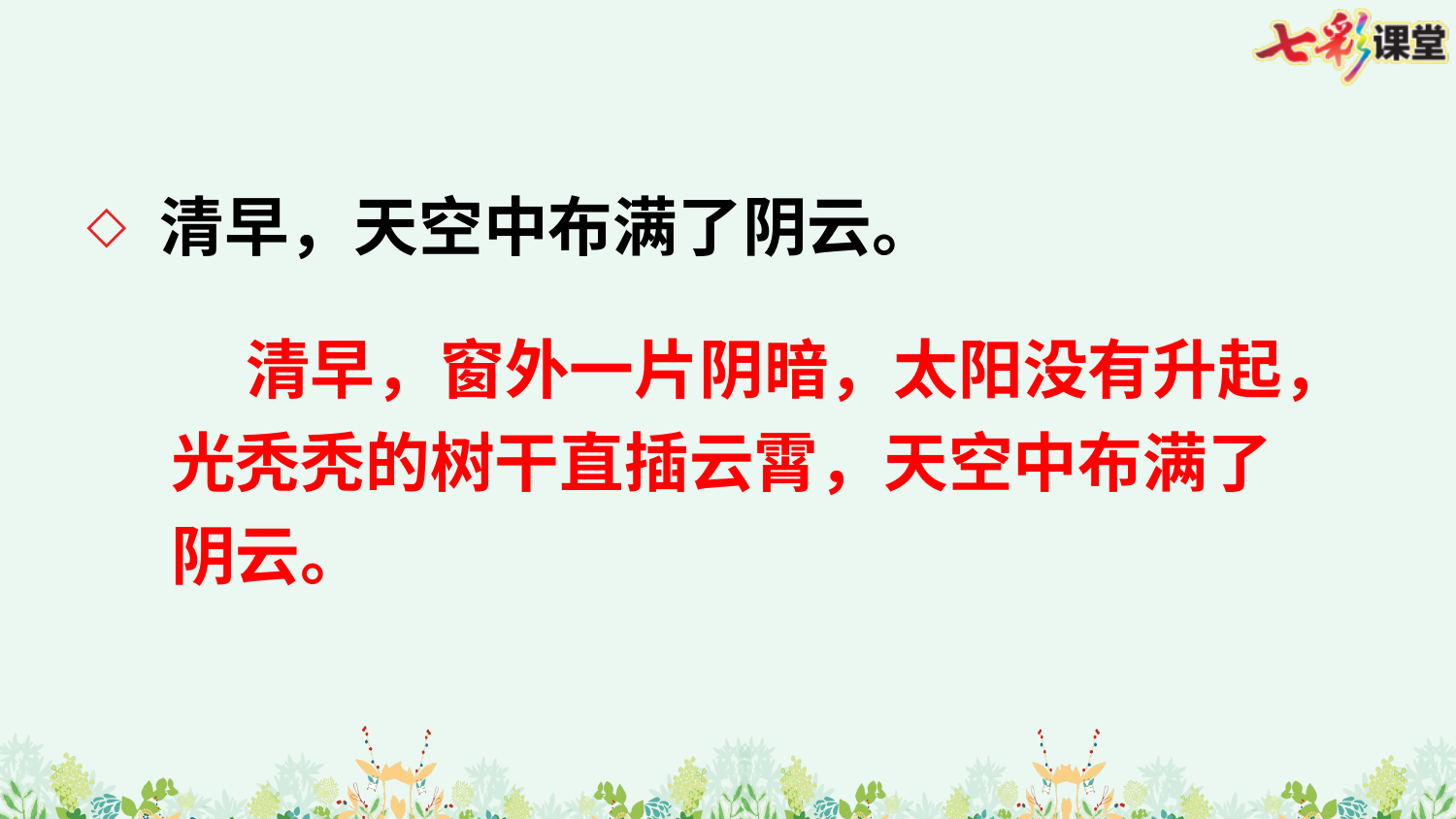

清早，天空中布满了阴云。
    清早，窗外一片阴暗，太阳没有升起，光秃秃的树干直插云霄，天空中布满了阴云。